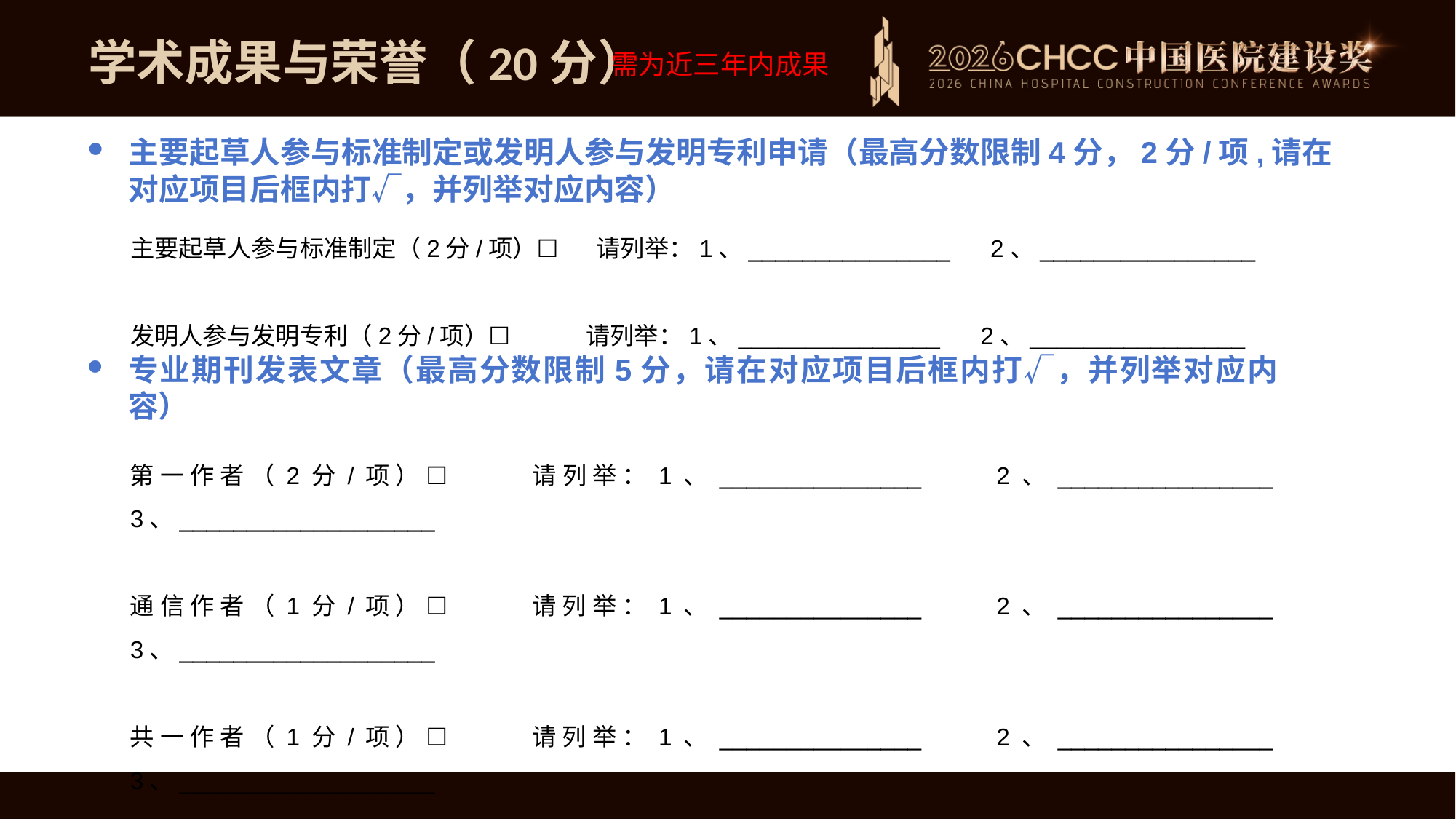

学术成果与荣誉（20分）
需为近三年内成果
主要起草人参与标准制定或发明人参与发明专利申请（最高分数限制4分，2分/项,请在对应项目后框内打√，并列举对应内容）
主要起草人参与标准制定（2分/项）☐       请列举：1、_______________      2、________________

发明人参与发明专利（2分/项）☐              请列举：1、_______________      2、________________
专业期刊发表文章（最高分数限制5分，请在对应项目后框内打√，并列举对应内容）
第一作者（2分/项）☐       请列举：1、_______________      2、________________     3、___________________

通信作者（1分/项）☐       请列举：1、_______________      2、________________     3、___________________

共一作者（1分/项）☐       请列举：1、_______________      2、________________     3、___________________

共同通信作者（1分/项）☐  请列举：1、_______________      2、________________     3、__________________